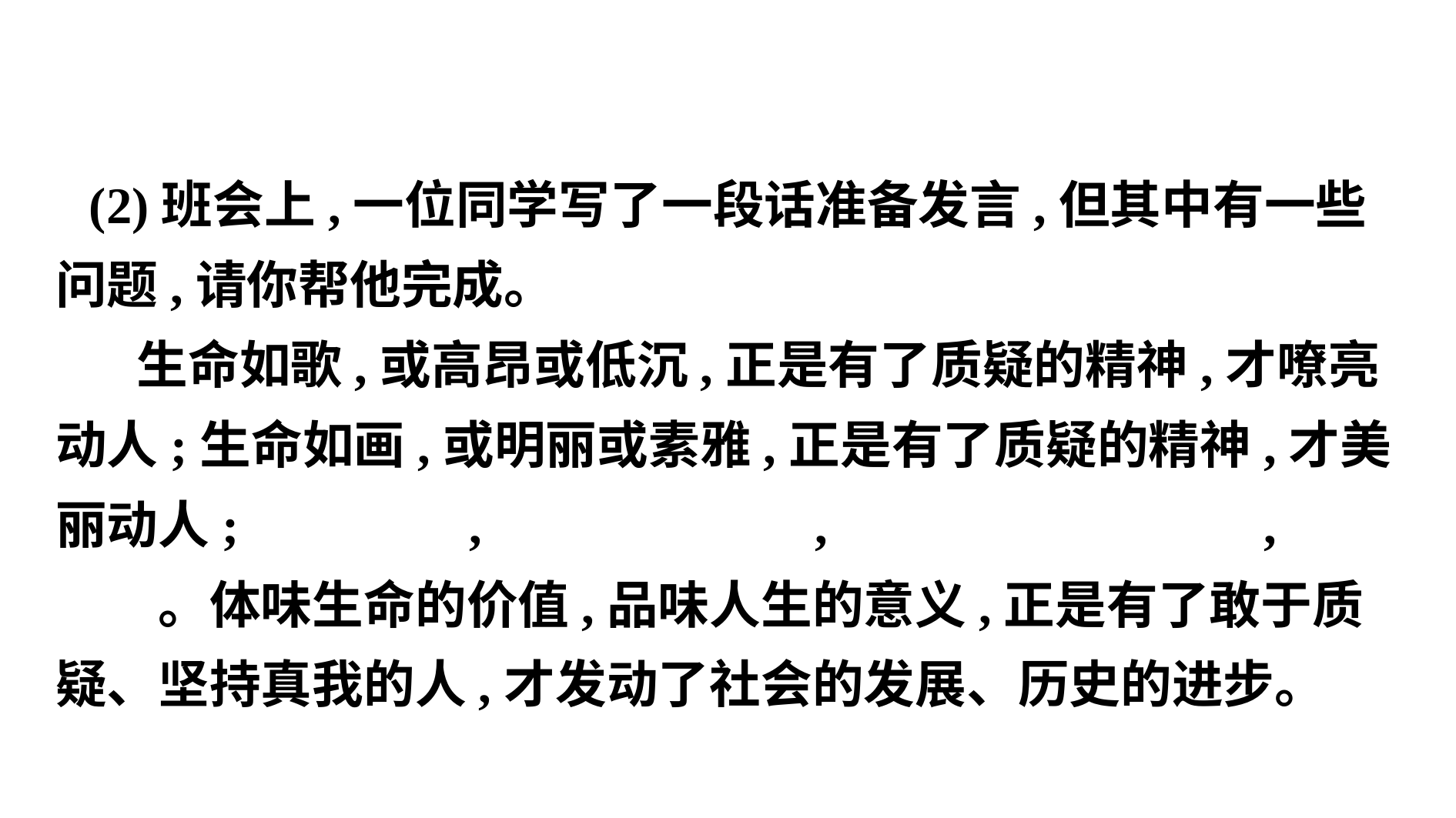

(2)班会上,一位同学写了一段话准备发言,但其中有一些问题,请你帮他完成。
   生命如歌,或高昂或低沉,正是有了质疑的精神,才嘹亮动人;生命如画,或明丽或素雅,正是有了质疑的精神,才美丽动人;　　　　,　　　　　　,　　　　　　　　,　　　　。体味生命的价值,品味人生的意义,正是有了敢于质疑、坚持真我的人,才发动了社会的发展、历史的进步。